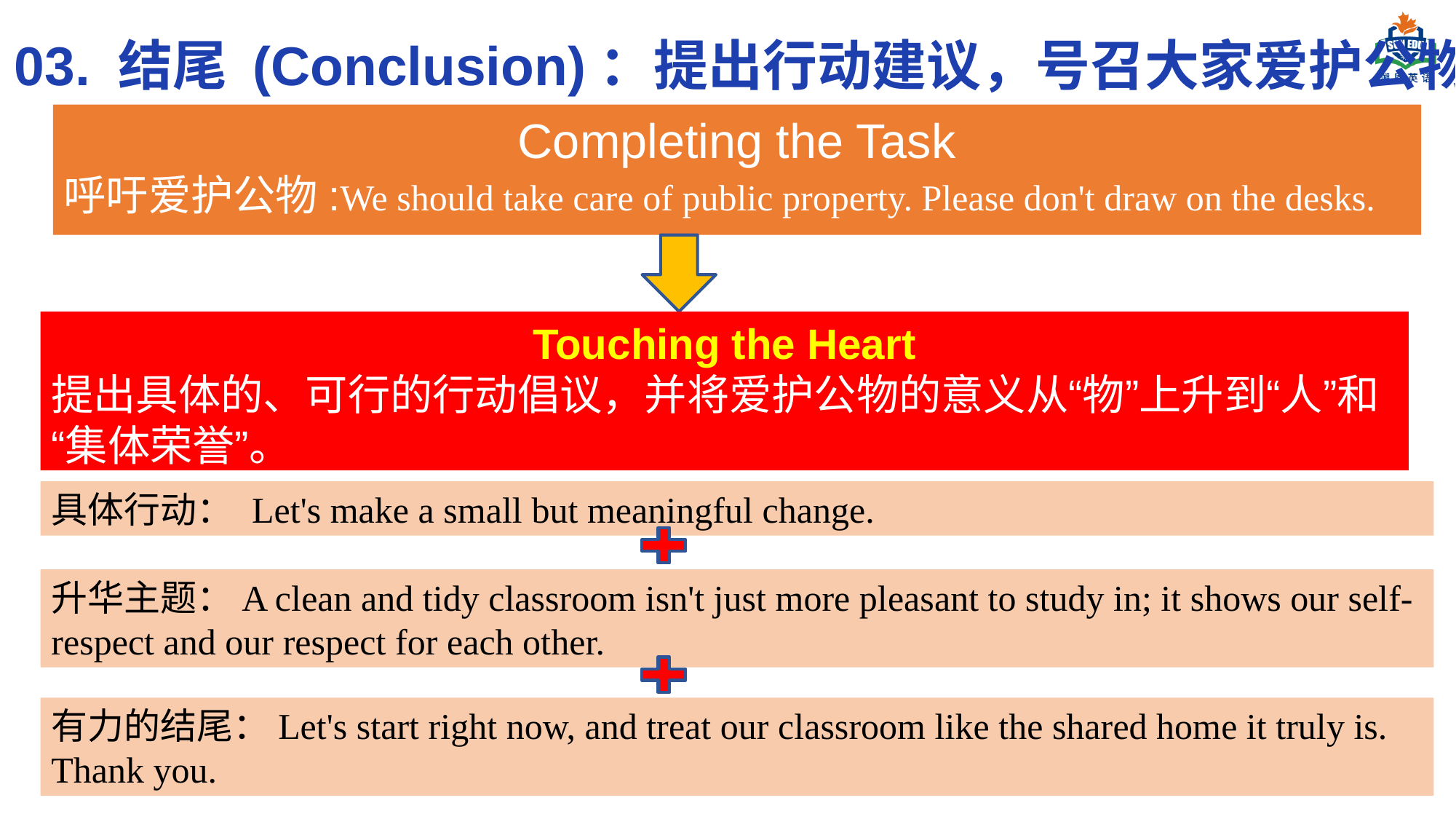

03. 结尾 (Conclusion)：提出行动建议，号召大家爱护公物
Completing the Task
呼吁爱护公物:We should take care of public property. Please don't draw on the desks.

Touching the Heart
提出具体的、可行的行动倡议，并将爱护公物的意义从“物”上升到“人”和“集体荣誉”。
具体行动： Let's make a small but meaningful change.

升华主题：A clean and tidy classroom isn't just more pleasant to study in; it shows our self-respect and our respect for each other.

有力的结尾：Let's start right now, and treat our classroom like the shared home it truly is. Thank you.